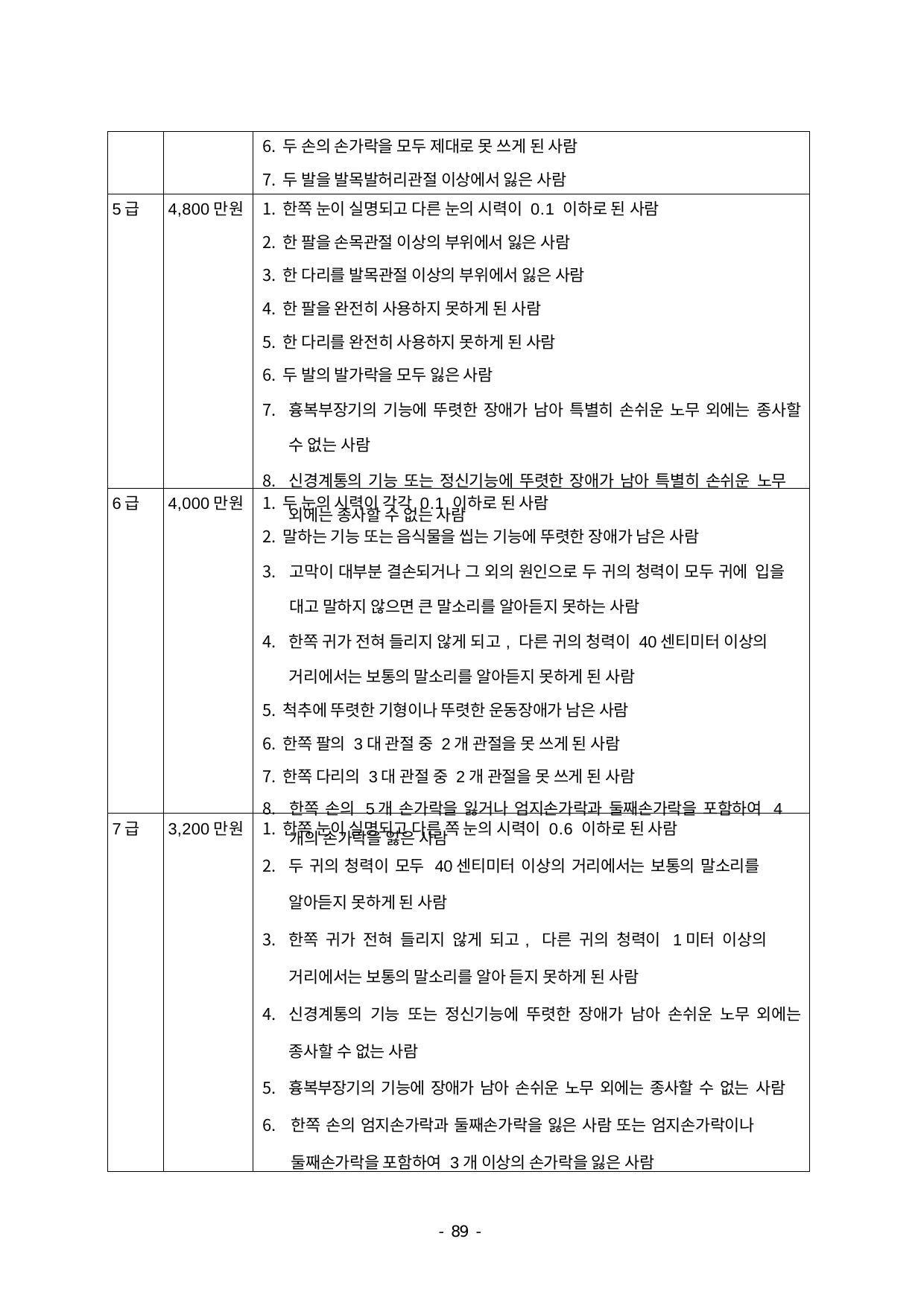

|  |  | 두 손의 손가락을 모두 제대로 못 쓰게 된 사람 두 발을 발목발허리관절 이상에서 잃은 사람 |
| --- | --- | --- |
| 5급 | 4,800만원 | 한쪽 눈이 실명되고 다른 눈의 시력이 0.1 이하로 된 사람 한 팔을 손목관절 이상의 부위에서 잃은 사람 한 다리를 발목관절 이상의 부위에서 잃은 사람 한 팔을 완전히 사용하지 못하게 된 사람 한 다리를 완전히 사용하지 못하게 된 사람 두 발의 발가락을 모두 잃은 사람 흉복부장기의 기능에 뚜렷한 장애가 남아 특별히 손쉬운 노무 외에는 종사할 수 없는 사람 신경계통의 기능 또는 정신기능에 뚜렷한 장애가 남아 특별히 손쉬운 노무 외에는 종사할 수 없는 사람 |
| 6급 | 4,000만원 | 두 눈의 시력이 각각 0.1 이하로 된 사람 말하는 기능 또는 음식물을 씹는 기능에 뚜렷한 장애가 남은 사람 고막이 대부분 결손되거나 그 외의 원인으로 두 귀의 청력이 모두 귀에 입을 대고 말하지 않으면 큰 말소리를 알아듣지 못하는 사람 한쪽 귀가 전혀 들리지 않게 되고, 다른 귀의 청력이 40센티미터 이상의 거리에서는 보통의 말소리를 알아듣지 못하게 된 사람 척추에 뚜렷한 기형이나 뚜렷한 운동장애가 남은 사람 한쪽 팔의 3대 관절 중 2개 관절을 못 쓰게 된 사람 한쪽 다리의 3대 관절 중 2개 관절을 못 쓰게 된 사람 한쪽 손의 5개 손가락을 잃거나 엄지손가락과 둘째손가락을 포함하여 4개의 손가락을 잃은 사람 |
| 7급 | 3,200만원 | 한쪽 눈이 실명되고 다른 쪽 눈의 시력이 0.6 이하로 된 사람 두 귀의 청력이 모두 40센티미터 이상의 거리에서는 보통의 말소리를 알아듣지 못하게 된 사람 한쪽 귀가 전혀 들리지 않게 되고, 다른 귀의 청력이 1미터 이상의 거리에서는 보통의 말소리를 알아 듣지 못하게 된 사람 신경계통의 기능 또는 정신기능에 뚜렷한 장애가 남아 손쉬운 노무 외에는 종사할 수 없는 사람 흉복부장기의 기능에 장애가 남아 손쉬운 노무 외에는 종사할 수 없는 사람 한쪽 손의 엄지손가락과 둘째손가락을 잃은 사람 또는 엄지손가락이나 둘째손가락을 포함하여 3개 이상의 손가락을 잃은 사람 |
- 89 -